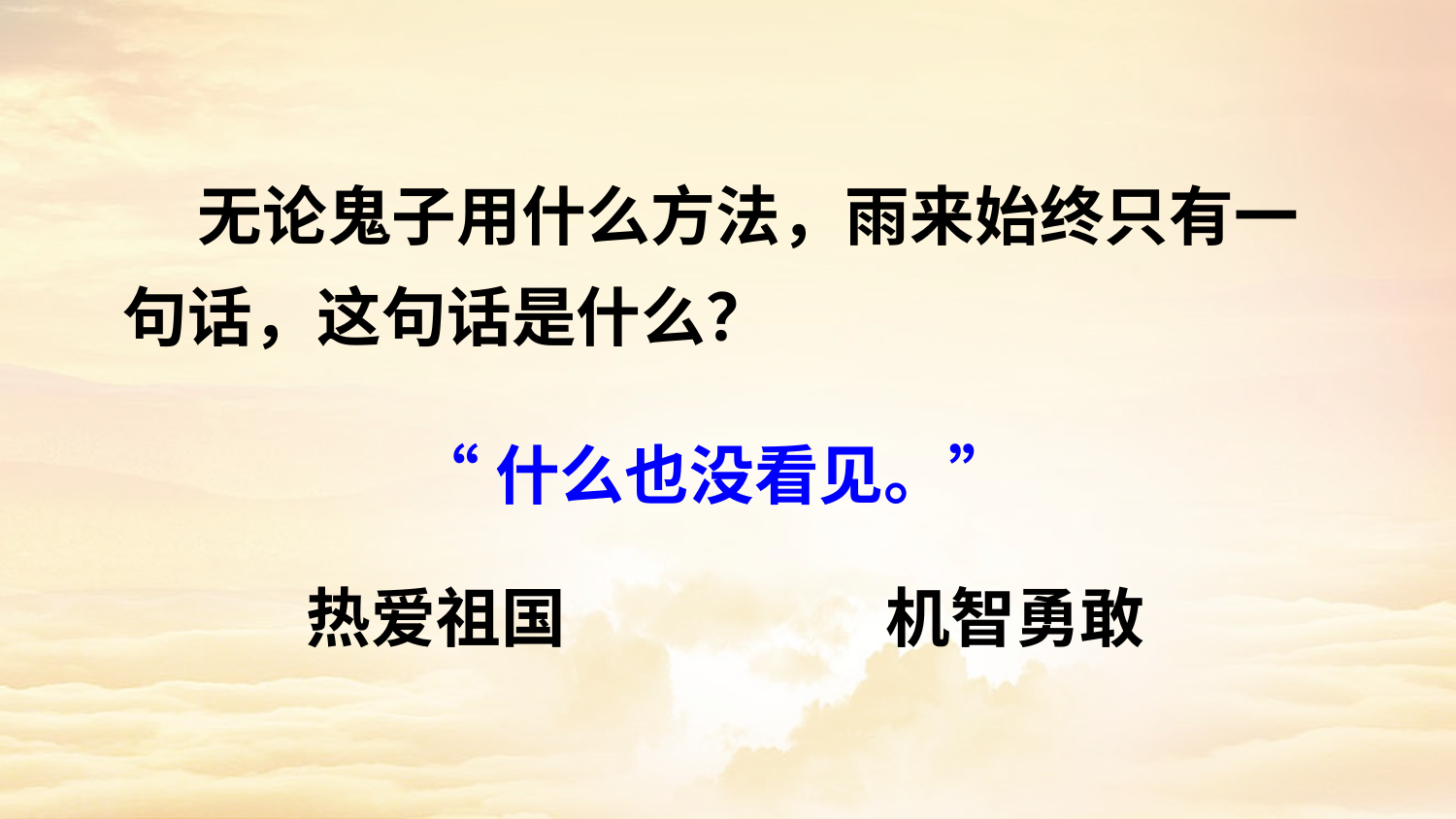

无论鬼子用什么方法，雨来始终只有一句话，这句话是什么？
“什么也没看见。”
热爱祖国
机智勇敢